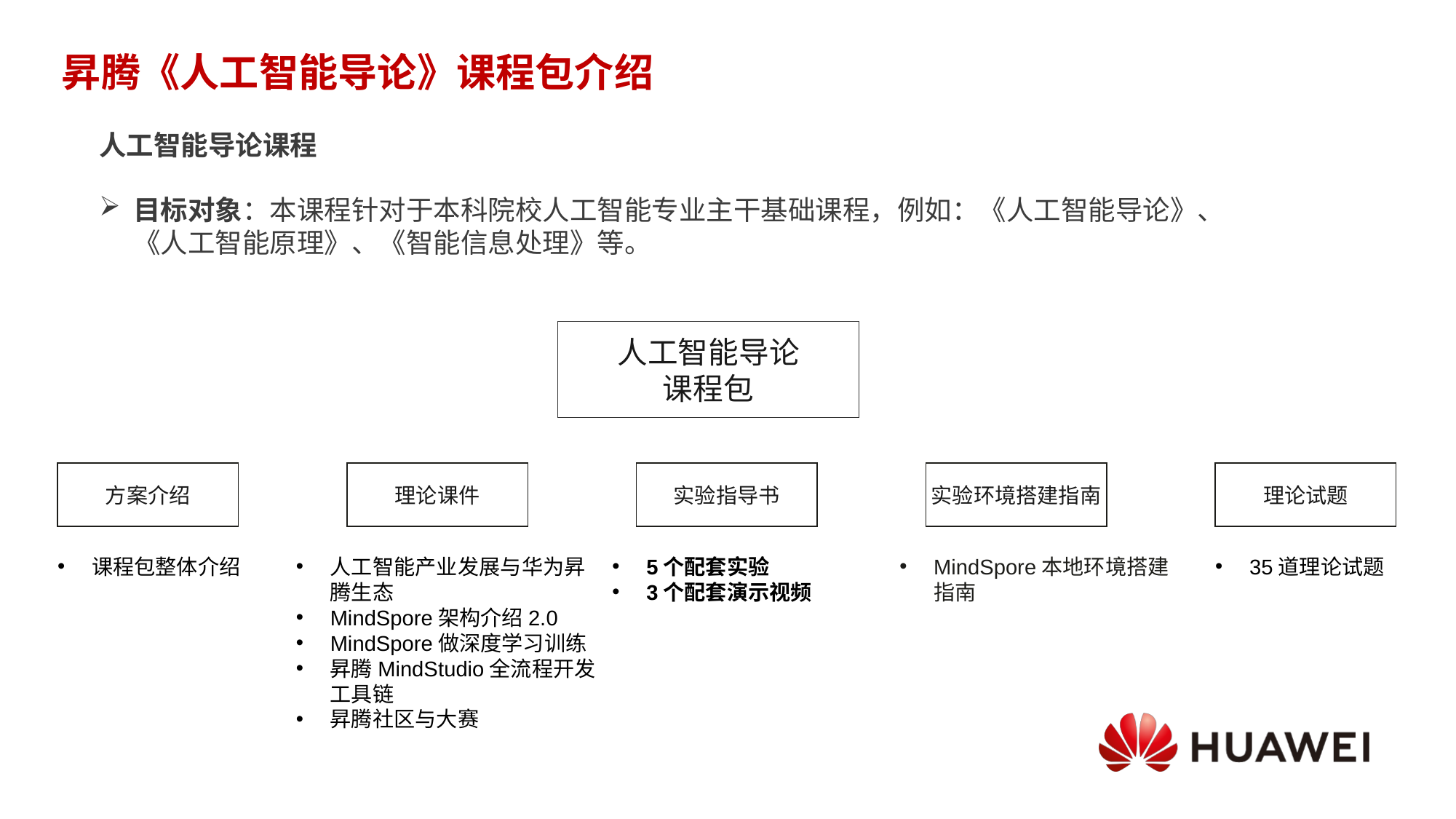

# 昇腾《人工智能导论》课程包介绍
人工智能导论课程
目标对象：本课程针对于本科院校人工智能专业主干基础课程，例如：《人工智能导论》、《人工智能原理》、《智能信息处理》等。
人工智能导论
课程包
方案介绍
理论课件
实验指导书
实验环境搭建指南
理论试题
课程包整体介绍
人工智能产业发展与华为昇腾生态
MindSpore架构介绍2.0
MindSpore做深度学习训练
昇腾MindStudio全流程开发工具链
昇腾社区与大赛
5个配套实验
3个配套演示视频
MindSpore本地环境搭建指南
35道理论试题